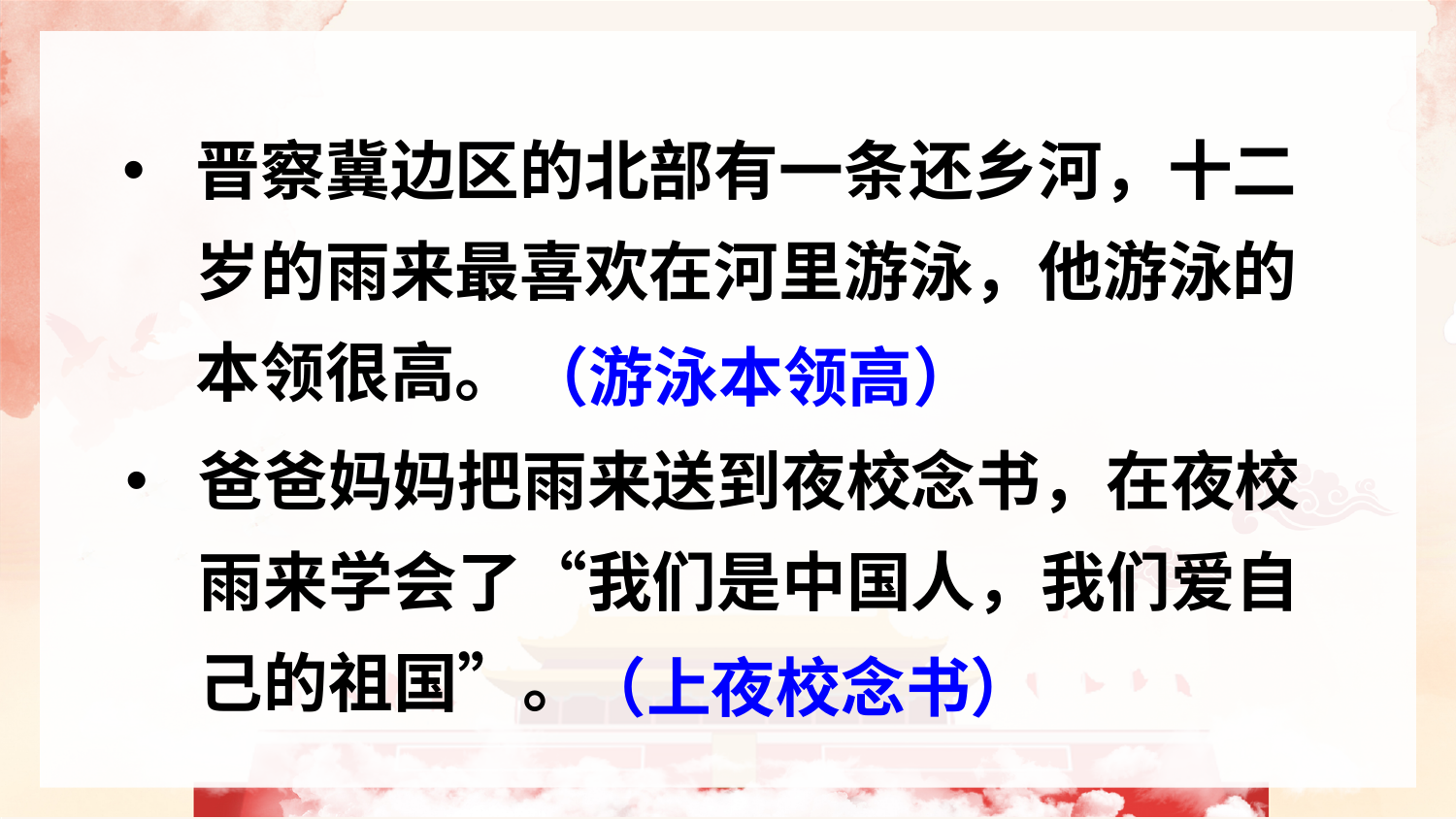

晋察冀边区的北部有一条还乡河，十二岁的雨来最喜欢在河里游泳，他游泳的本领很高。
（游泳本领高）
爸爸妈妈把雨来送到夜校念书，在夜校雨来学会了“我们是中国人，我们爱自己的祖国”。
（上夜校念书）